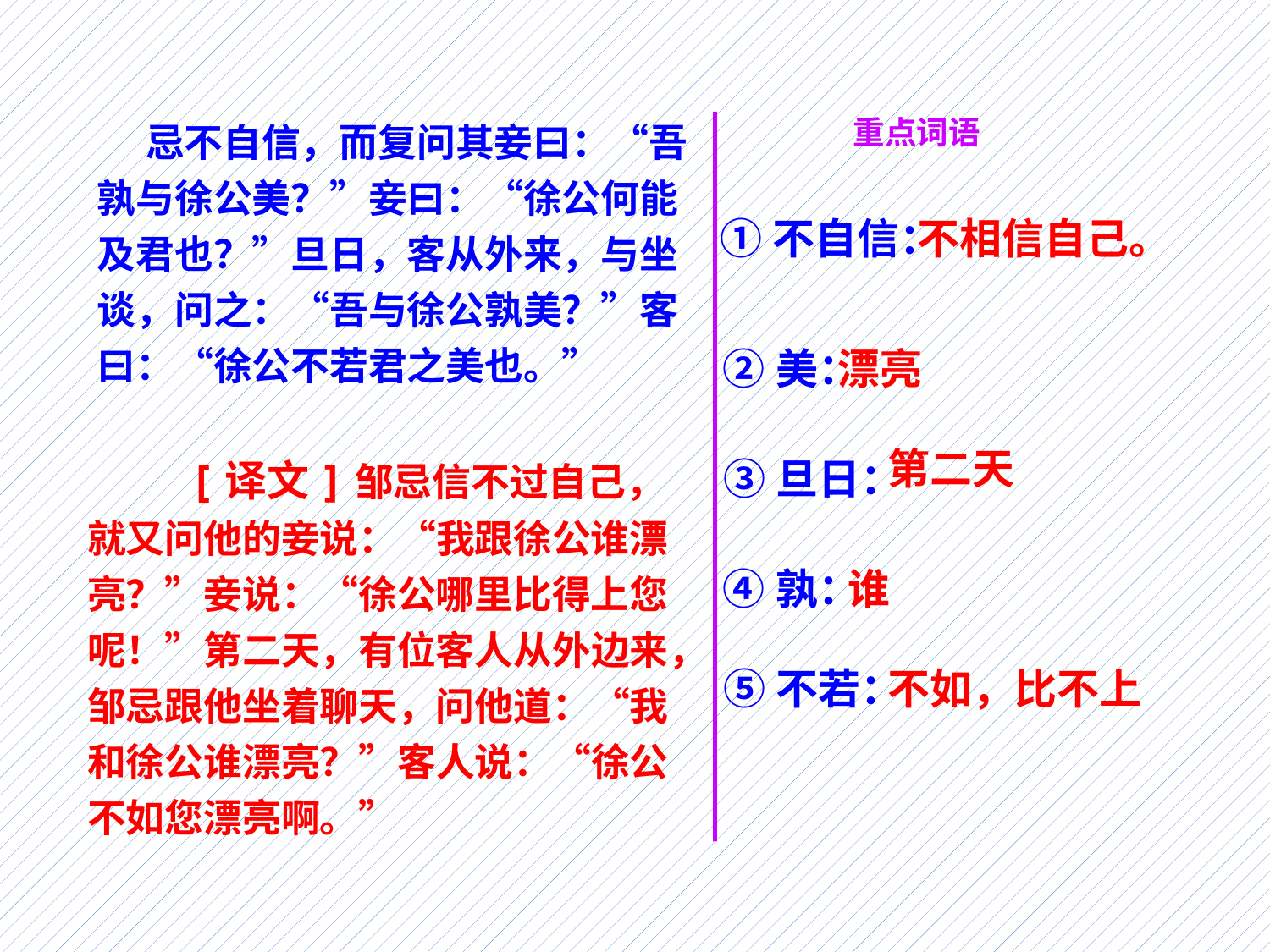

忌不自信，而复问其妾曰：“吾孰与徐公美？”妾曰：“徐公何能及君也？”旦日，客从外来，与坐谈，问之：“吾与徐公孰美？”客曰：“徐公不若君之美也。”
重点词语

①不自信：
不相信自己。
②美：
漂亮
第二天
    [译文]邹忌信不过自己，就又问他的妾说：“我跟徐公谁漂亮？”妾说：“徐公哪里比得上您呢！”第二天，有位客人从外边来，邹忌跟他坐着聊天，问他道：“我和徐公谁漂亮？”客人说：“徐公不如您漂亮啊。”
③旦日：
④孰：
谁
⑤不若：
不如，比不上